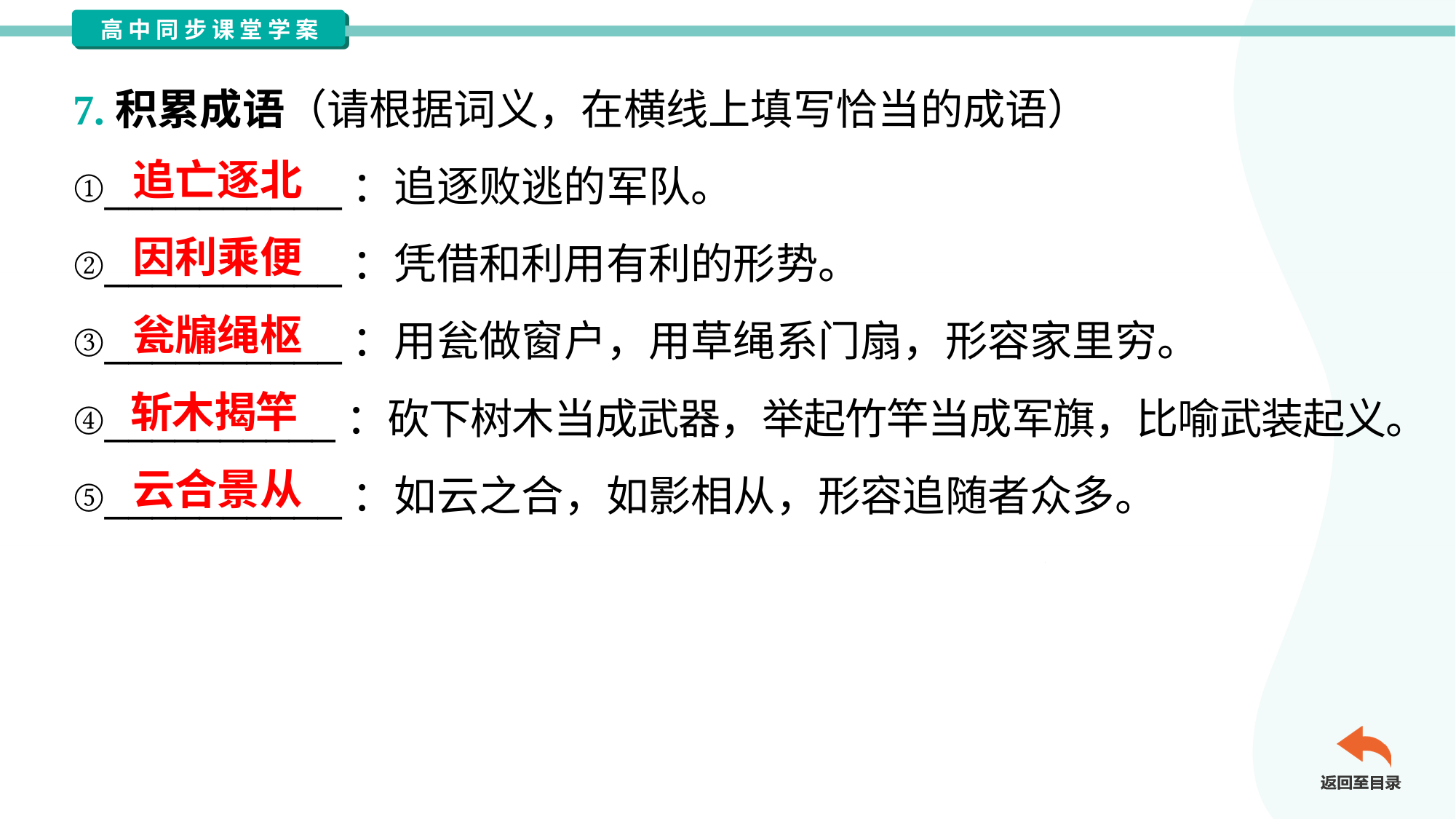

7.积累成语（请根据词义，在横线上填写恰当的成语）
①__________：追逐败逃的军队。
②__________：凭借和利用有利的形势。
③__________：用瓮做窗户，用草绳系门扇，形容家里穷。
④__________：砍下树木当成武器，举起竹竿当成军旗，比喻武装起义。
⑤__________：如云之合，如影相从，形容追随者众多。
追亡逐北
因利乘便
瓮牖绳枢
斩木揭竿
云合景从